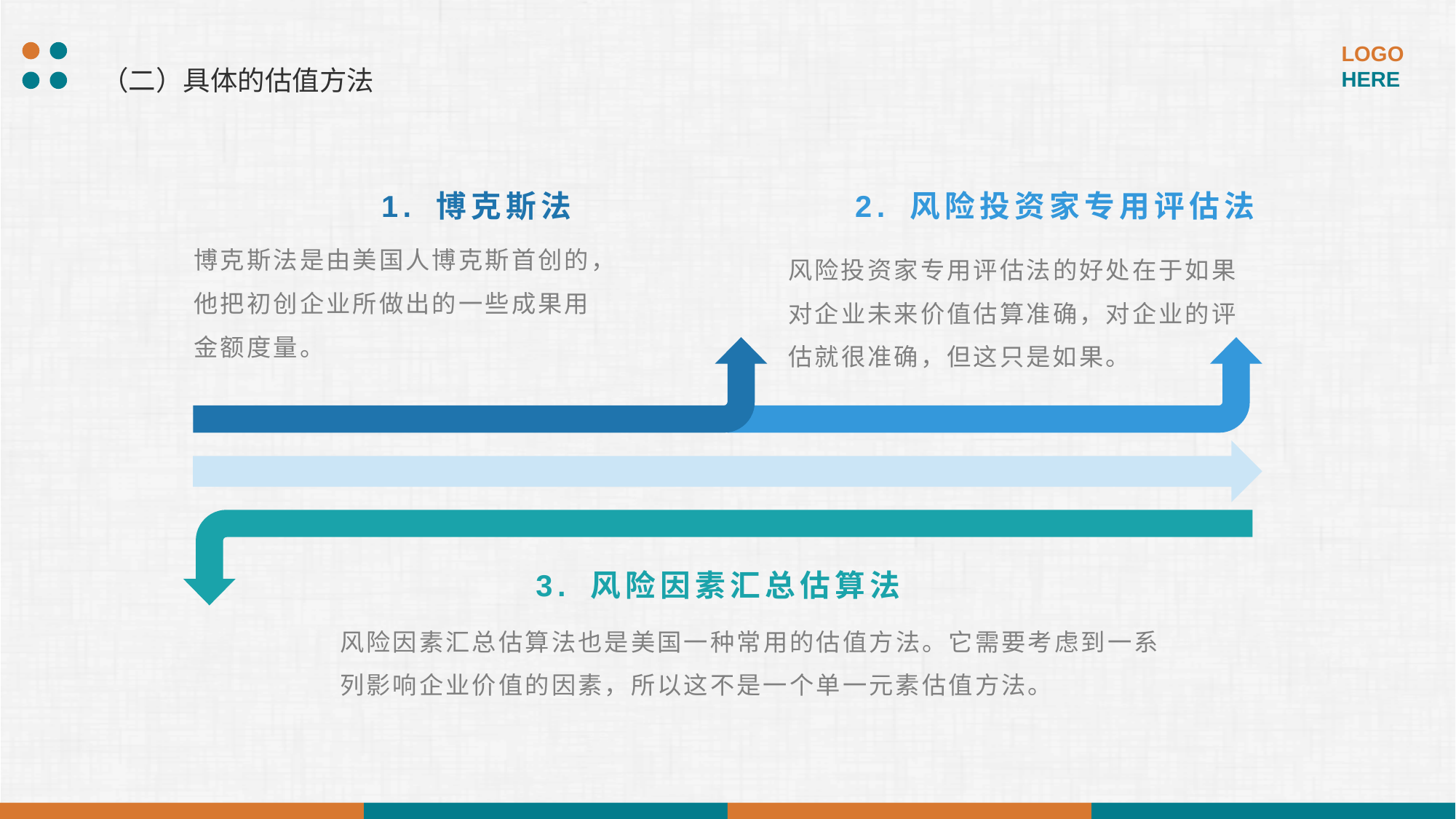

（二）具体的估值方法

2. 风险投资家专用评估法
1. 博克斯法
博克斯法是由美国人博克斯首创的，他把初创企业所做出的一些成果用金额度量。
风险投资家专用评估法的好处在于如果对企业未来价值估算准确，对企业的评估就很准确，但这只是如果。
3. 风险因素汇总估算法
风险因素汇总估算法也是美国一种常用的估值方法。它需要考虑到一系列影响企业价值的因素，所以这不是一个单一元素估值方法。